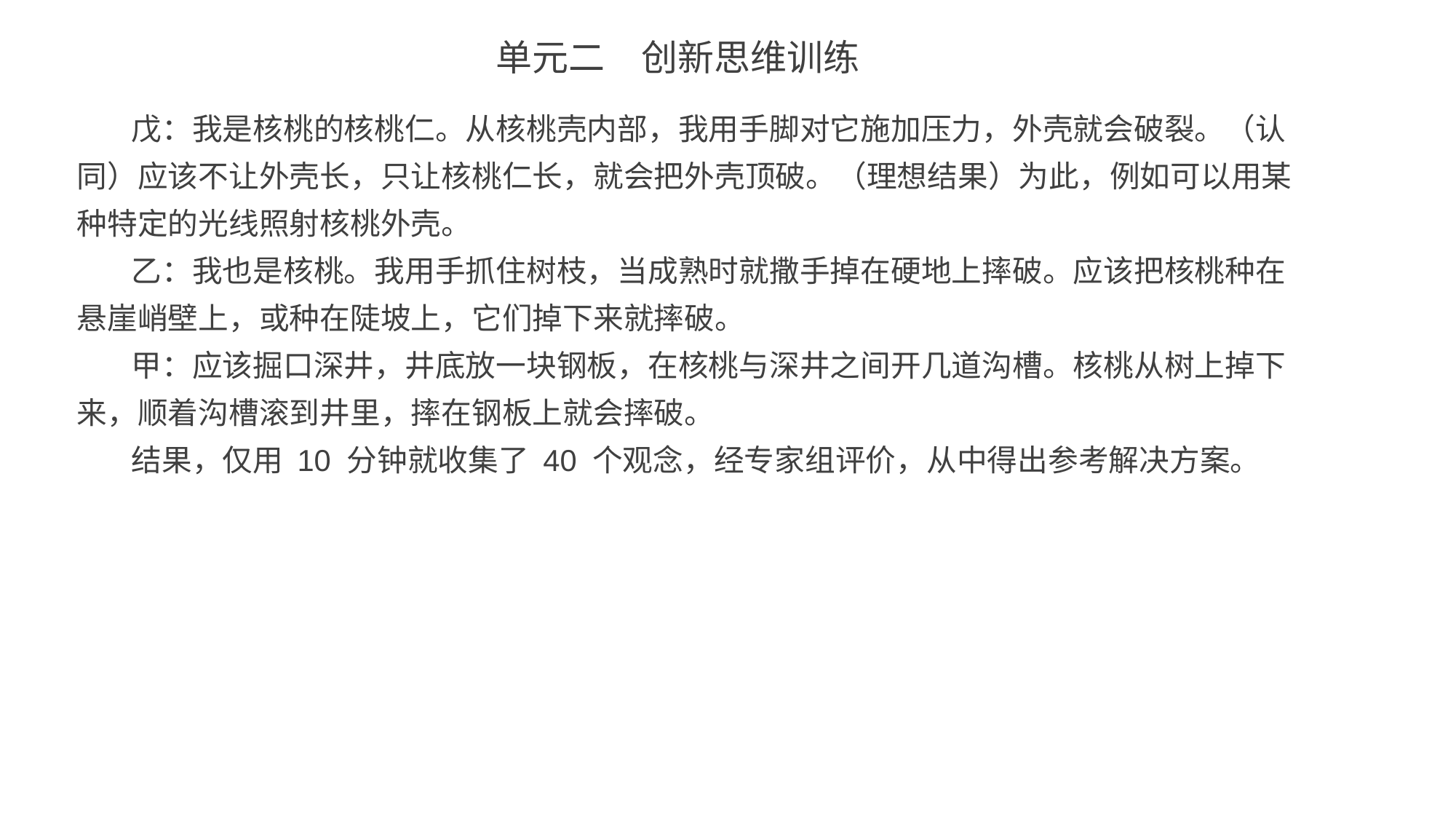

单元二　创新思维训练
戊：我是核桃的核桃仁。从核桃壳内部，我用手脚对它施加压力，外壳就会破裂。（认同）应该不让外壳长，只让核桃仁长，就会把外壳顶破。（理想结果）为此，例如可以用某种特定的光线照射核桃外壳。
乙：我也是核桃。我用手抓住树枝，当成熟时就撒手掉在硬地上摔破。应该把核桃种在悬崖峭壁上，或种在陡坡上，它们掉下来就摔破。
甲：应该掘口深井，井底放一块钢板，在核桃与深井之间开几道沟槽。核桃从树上掉下来，顺着沟槽滚到井里，摔在钢板上就会摔破。
结果，仅用 10 分钟就收集了 40 个观念，经专家组评价，从中得出参考解决方案。